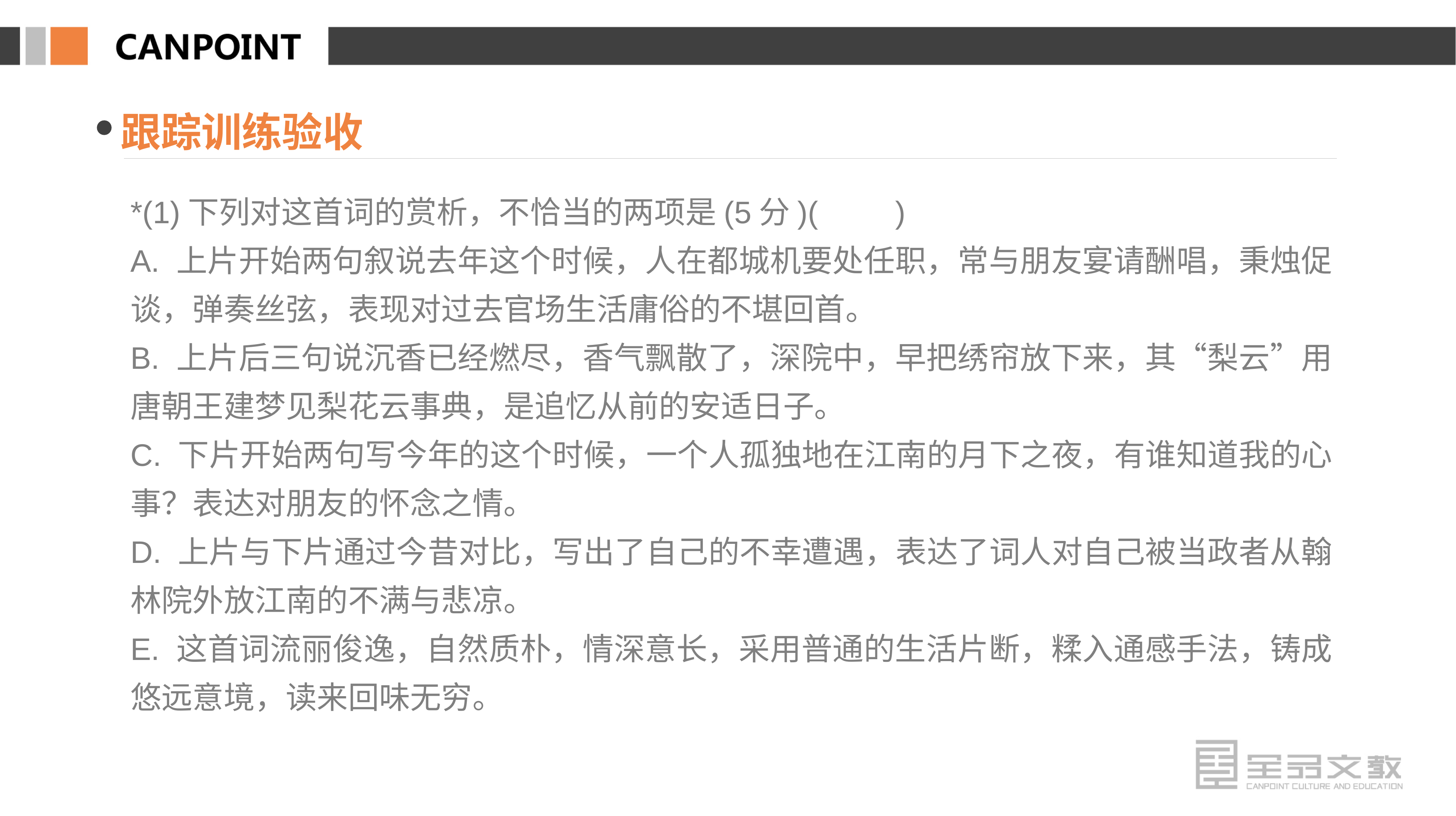

跟踪训练验收

*(1)下列对这首词的赏析，不恰当的两项是(5分)(　　)
A. 上片开始两句叙说去年这个时候，人在都城机要处任职，常与朋友宴请酬唱，秉烛促谈，弹奏丝弦，表现对过去官场生活庸俗的不堪回首。
B. 上片后三句说沉香已经燃尽，香气飘散了，深院中，早把绣帘放下来，其“梨云”用唐朝王建梦见梨花云事典，是追忆从前的安适日子。
C. 下片开始两句写今年的这个时候，一个人孤独地在江南的月下之夜，有谁知道我的心事？表达对朋友的怀念之情。
D. 上片与下片通过今昔对比，写出了自己的不幸遭遇，表达了词人对自己被当政者从翰林院外放江南的不满与悲凉。
E. 这首词流丽俊逸，自然质朴，情深意长，采用普通的生活片断，糅入通感手法，铸成悠远意境，读来回味无穷。